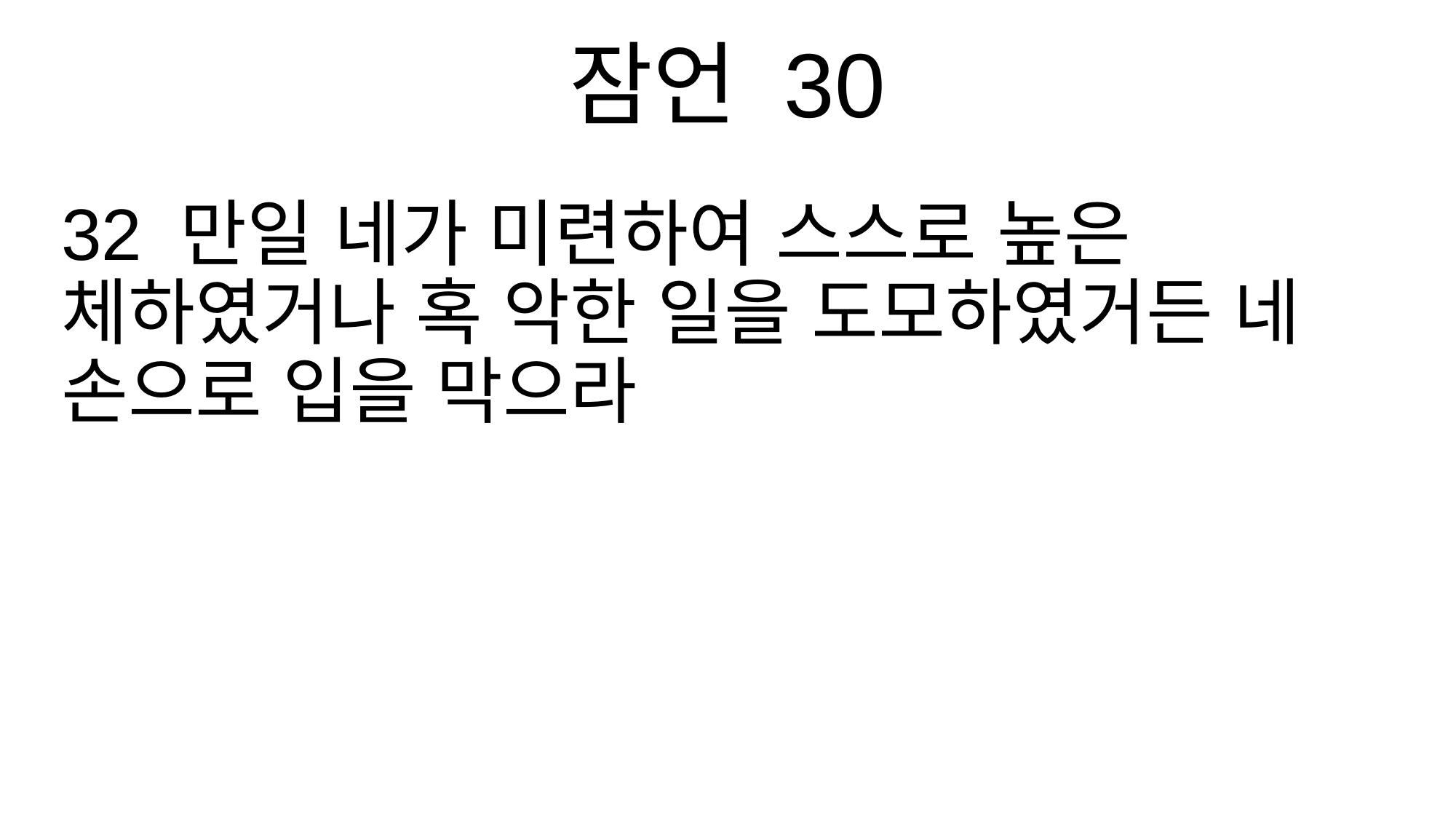

잠언 30
32 만일 네가 미련하여 스스로 높은 체하였거나 혹 악한 일을 도모하였거든 네 손으로 입을 막으라